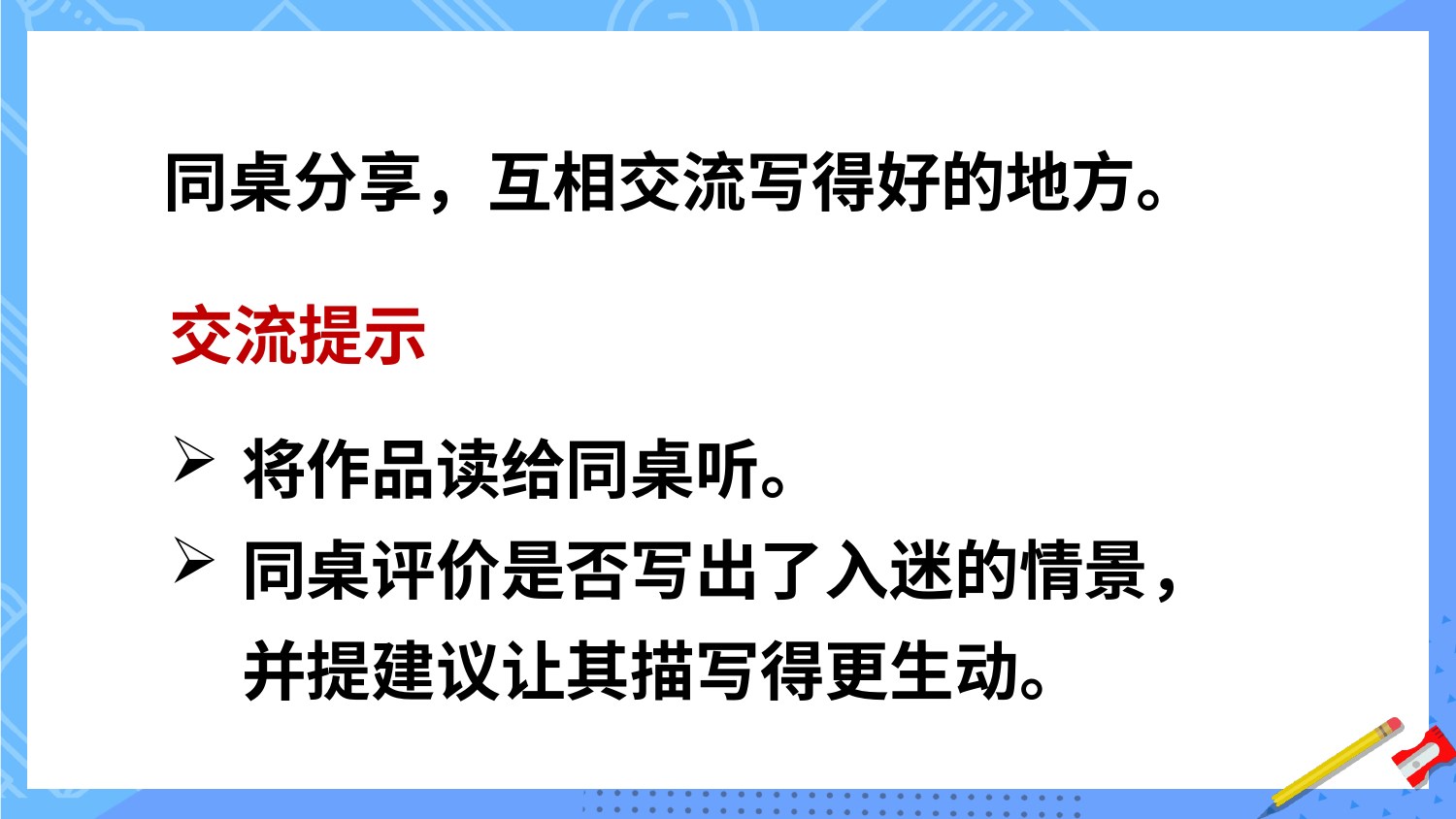

同桌分享，互相交流写得好的地方。
交流提示
将作品读给同桌听。
同桌评价是否写出了入迷的情景，并提建议让其描写得更生动。